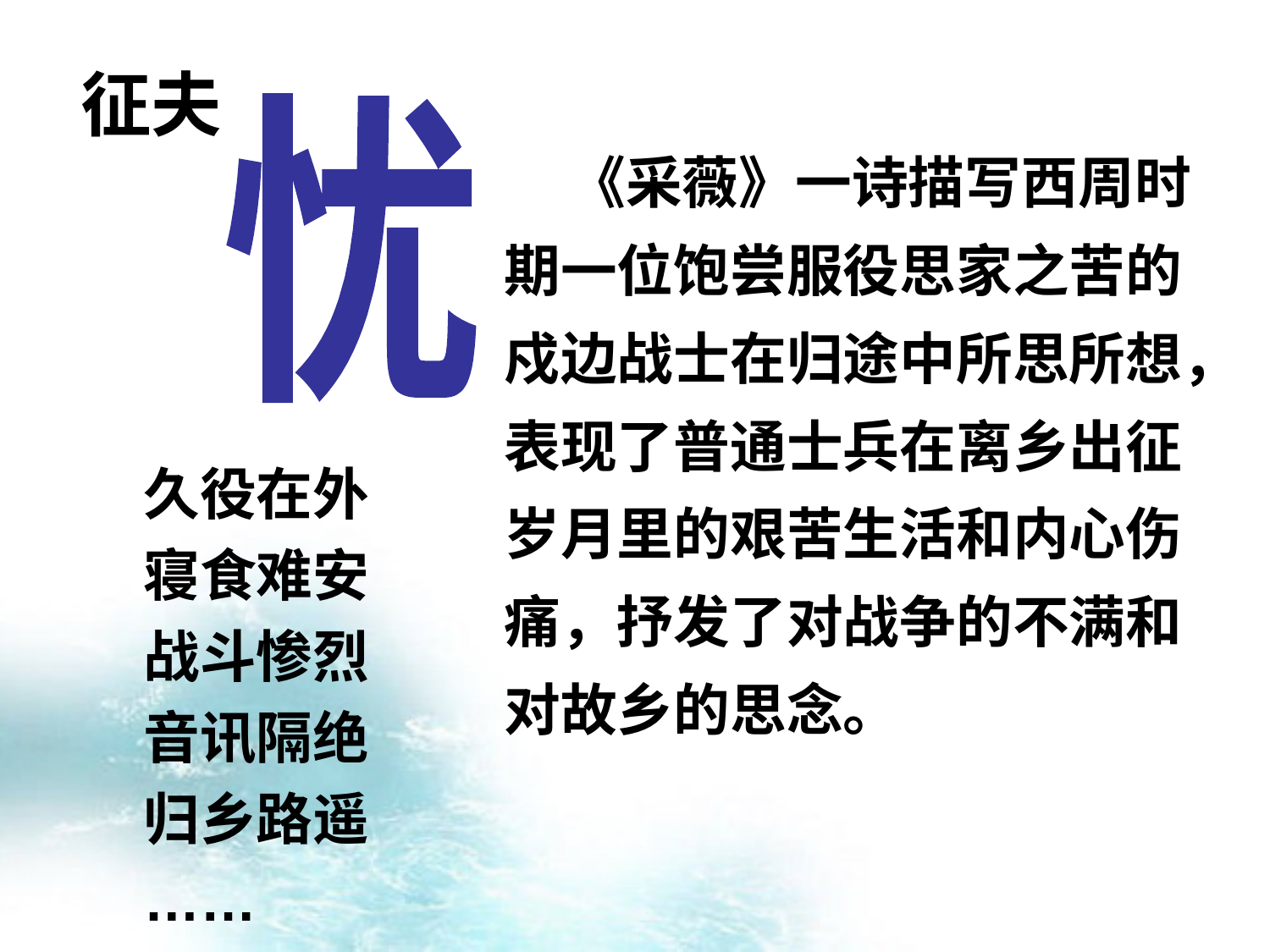

征夫
忧
    《采薇》一诗描写西周时期一位饱尝服役思家之苦的戍边战士在归途中所思所想，表现了普通士兵在离乡出征岁月里的艰苦生活和内心伤痛，抒发了对战争的不满和对故乡的思念。
久役在外
寝食难安
战斗惨烈
音讯隔绝
归乡路遥
……